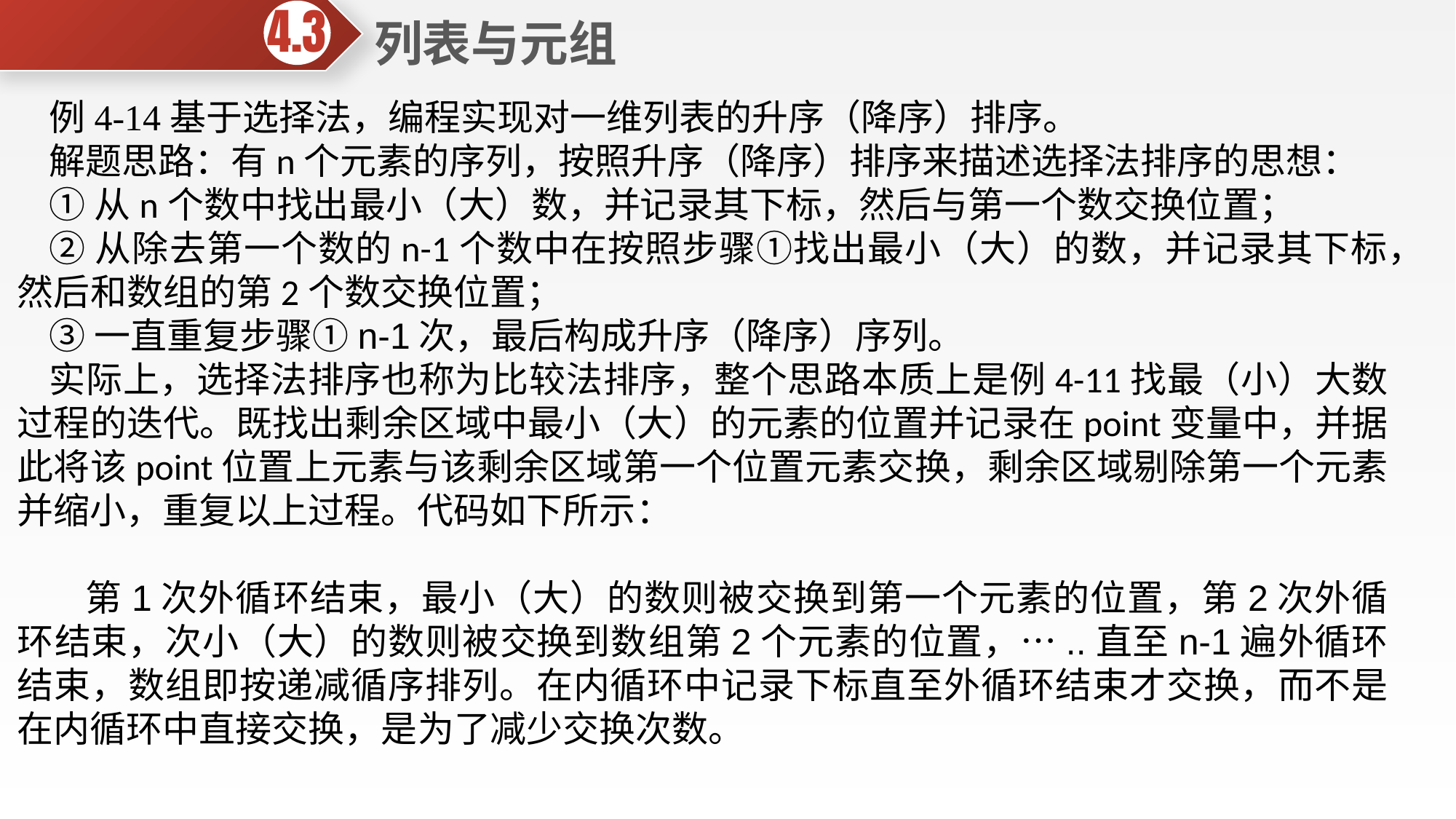

列表与元组

4.3
例4-14基于选择法，编程实现对一维列表的升序（降序）排序。
解题思路：有n个元素的序列，按照升序（降序）排序来描述选择法排序的思想：
①从n个数中找出最小（大）数，并记录其下标，然后与第一个数交换位置；
②从除去第一个数的n-1个数中在按照步骤①找出最小（大）的数，并记录其下标，然后和数组的第2个数交换位置；
③一直重复步骤①n-1次，最后构成升序（降序）序列。
实际上，选择法排序也称为比较法排序，整个思路本质上是例4-11找最（小）大数过程的迭代。既找出剩余区域中最小（大）的元素的位置并记录在point变量中，并据此将该point位置上元素与该剩余区域第一个位置元素交换，剩余区域剔除第一个元素并缩小，重复以上过程。代码如下所示：

   第1次外循环结束，最小（大）的数则被交换到第一个元素的位置，第2次外循环结束，次小（大）的数则被交换到数组第2个元素的位置，…..直至n-1遍外循环结束，数组即按递减循序排列。在内循环中记录下标直至外循环结束才交换，而不是在内循环中直接交换，是为了减少交换次数。